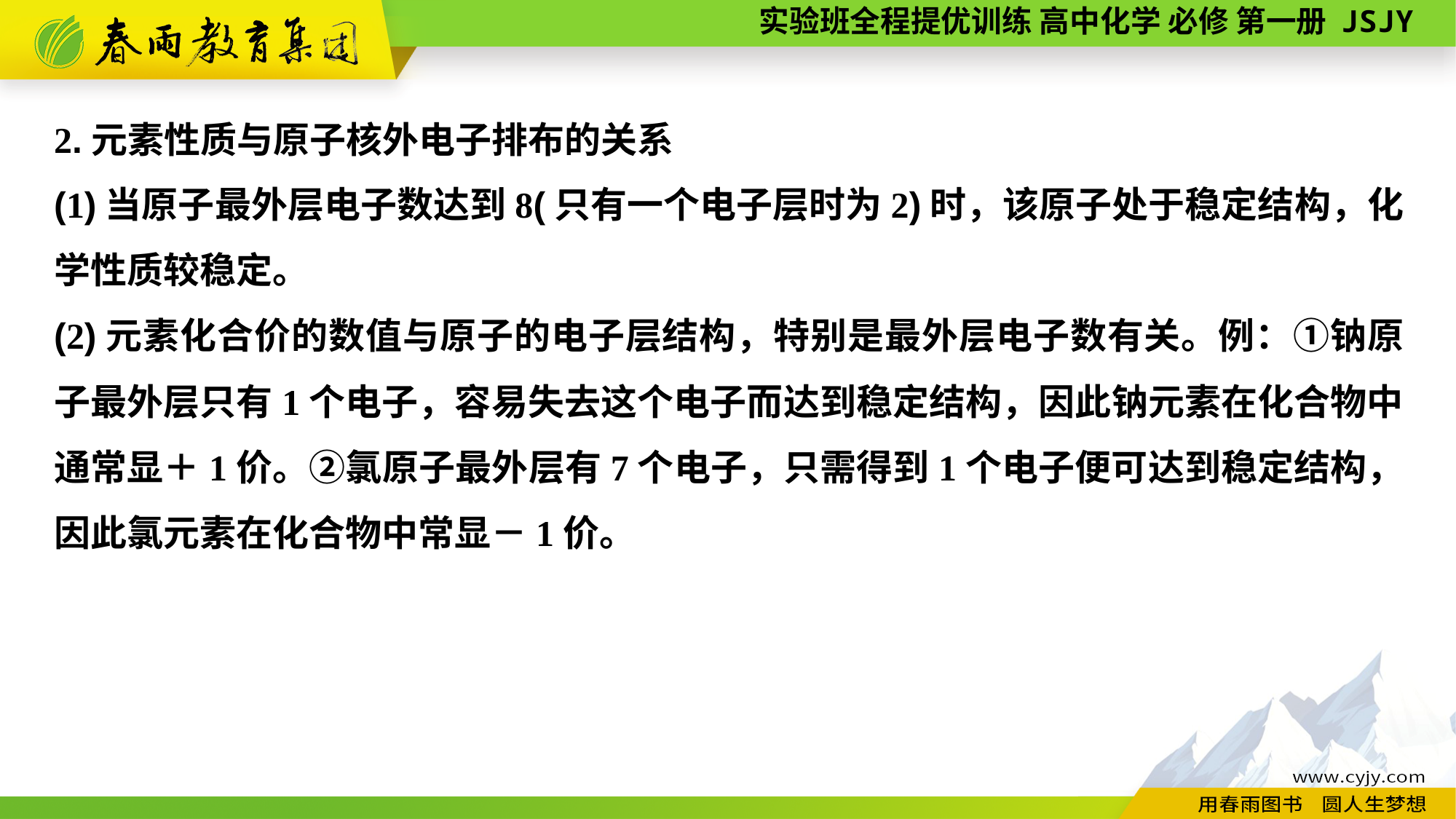

2.元素性质与原子核外电子排布的关系
(1)当原子最外层电子数达到8(只有一个电子层时为2)时，该原子处于稳定结构，化学性质较稳定。
(2)元素化合价的数值与原子的电子层结构，特别是最外层电子数有关。例：①钠原子最外层只有1个电子，容易失去这个电子而达到稳定结构，因此钠元素在化合物中通常显＋1价。②氯原子最外层有7个电子，只需得到1个电子便可达到稳定结构，因此氯元素在化合物中常显－1价。